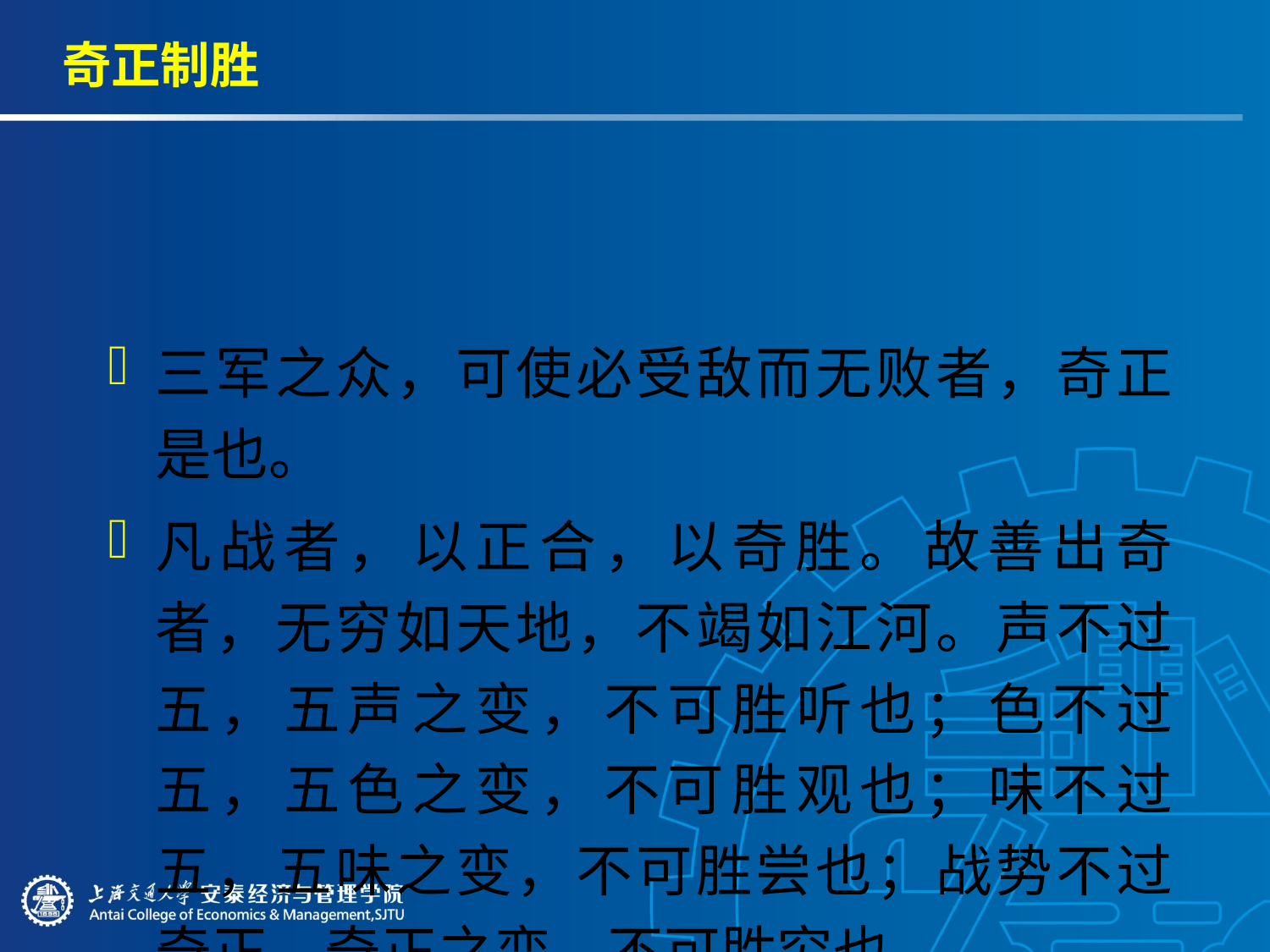

# 奇正制胜
三军之众，可使必受敌而无败者，奇正是也。
凡战者，以正合，以奇胜。故善出奇者，无穷如天地，不竭如江河。声不过五，五声之变，不可胜听也；色不过五，五色之变，不可胜观也；味不过五，五味之变，不可胜尝也；战势不过奇正，奇正之变，不可胜穷也。